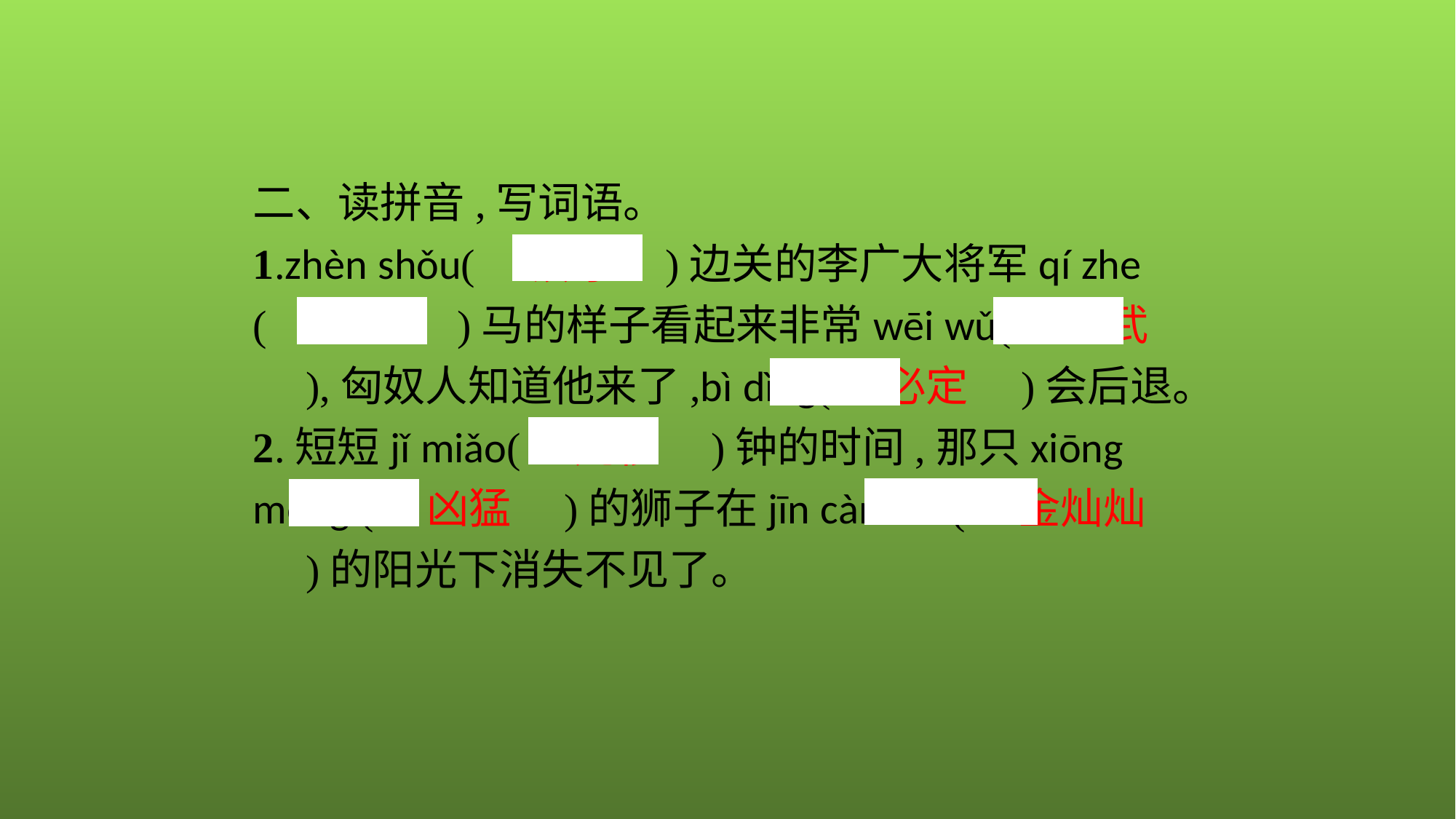

二、读拼音,写词语。
1.zhèn shǒu(　镇守　)边关的李广大将军qí zhe (　骑着　)马的样子看起来非常wēi wǔ(　威武　),匈奴人知道他来了,bì dìng(　必定　)会后退。
2.短短jǐ miǎo(　几秒　)钟的时间,那只xiōng měng (　凶猛　)的狮子在jīn càn càn(　金灿灿　)的阳光下消失不见了。